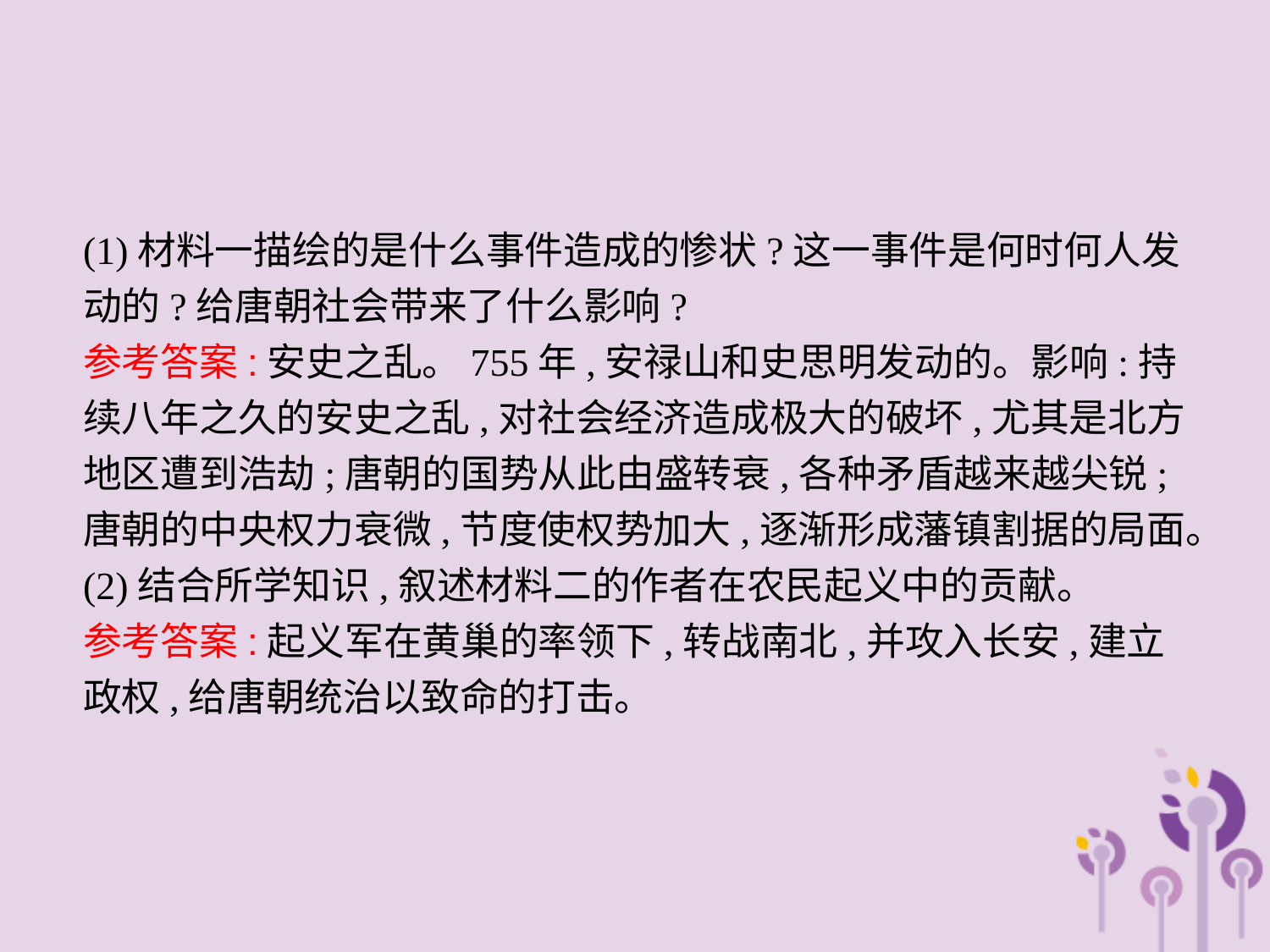

(1)材料一描绘的是什么事件造成的惨状?这一事件是何时何人发动的?给唐朝社会带来了什么影响?
参考答案:安史之乱。755年,安禄山和史思明发动的。影响:持续八年之久的安史之乱,对社会经济造成极大的破坏,尤其是北方地区遭到浩劫;唐朝的国势从此由盛转衰,各种矛盾越来越尖锐;唐朝的中央权力衰微,节度使权势加大,逐渐形成藩镇割据的局面。
(2)结合所学知识,叙述材料二的作者在农民起义中的贡献。
参考答案:起义军在黄巢的率领下,转战南北,并攻入长安,建立政权,给唐朝统治以致命的打击。